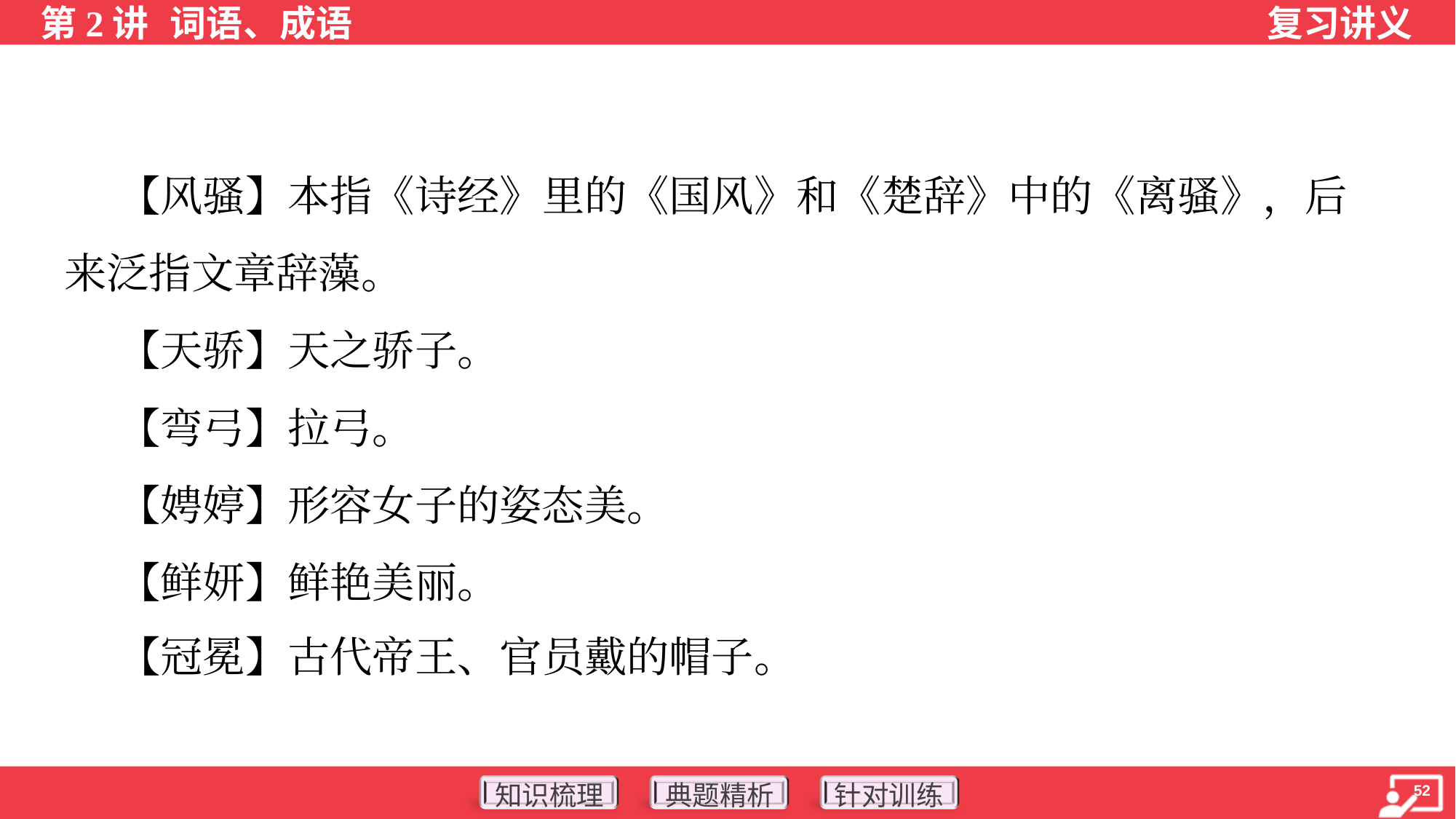

【风骚】本指《诗经》里的《国风》和《楚辞》中的《离骚》，后
来泛指文章辞藻。
    【天骄】天之骄子。
    【弯弓】拉弓。
    【娉婷】形容女子的姿态美。
    【鲜妍】鲜艳美丽。
    【冠冕】古代帝王、官员戴的帽子。